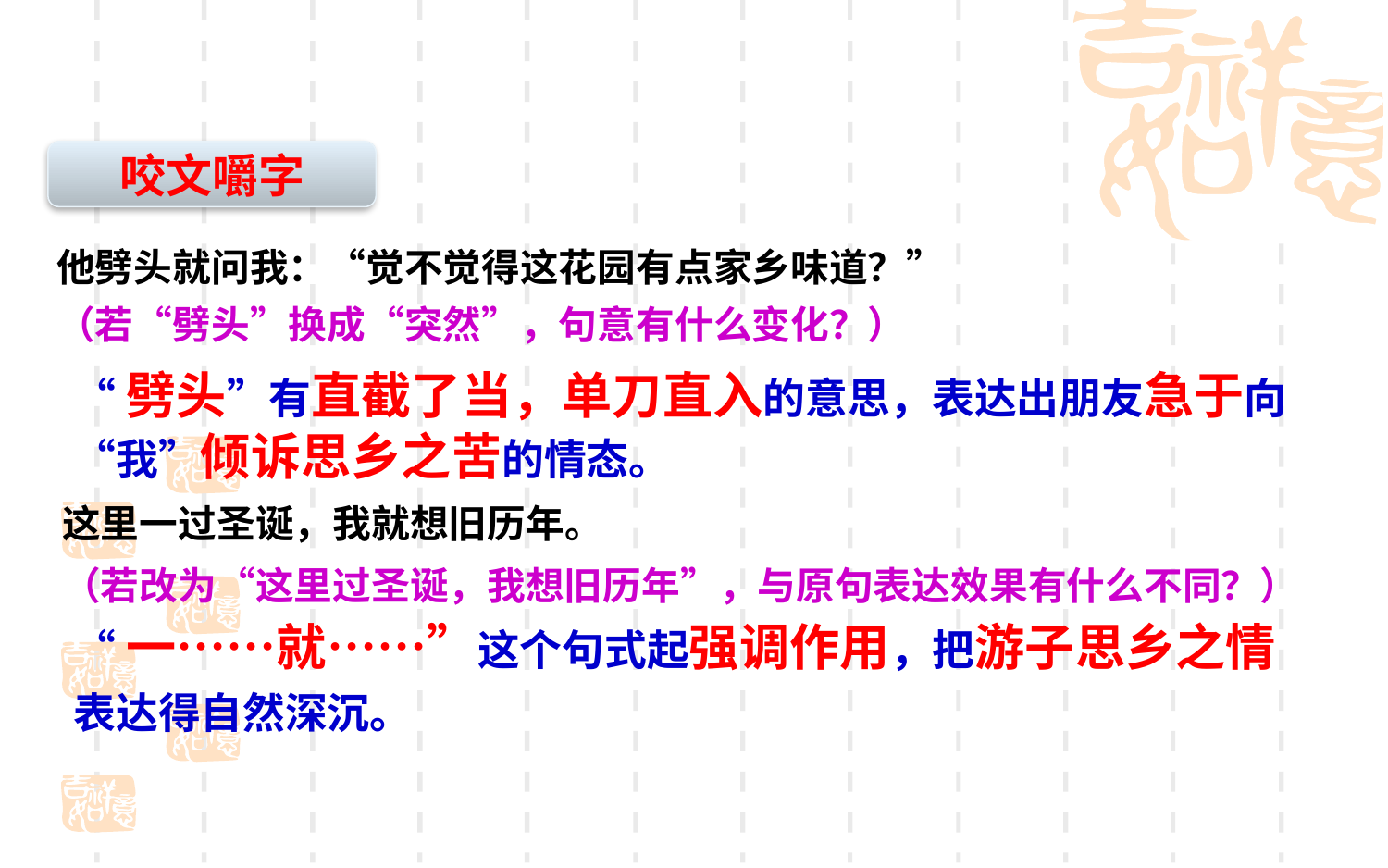

咬文嚼字
他劈头就问我：“觉不觉得这花园有点家乡味道？”
（若“劈头”换成“突然”，句意有什么变化？）
“劈头”有直截了当，单刀直入的意思，表达出朋友急于向“我”倾诉思乡之苦的情态。
这里一过圣诞，我就想旧历年。
（若改为“这里过圣诞，我想旧历年”，与原句表达效果有什么不同？）
“一……就……”这个句式起强调作用，把游子思乡之情表达得自然深沉。